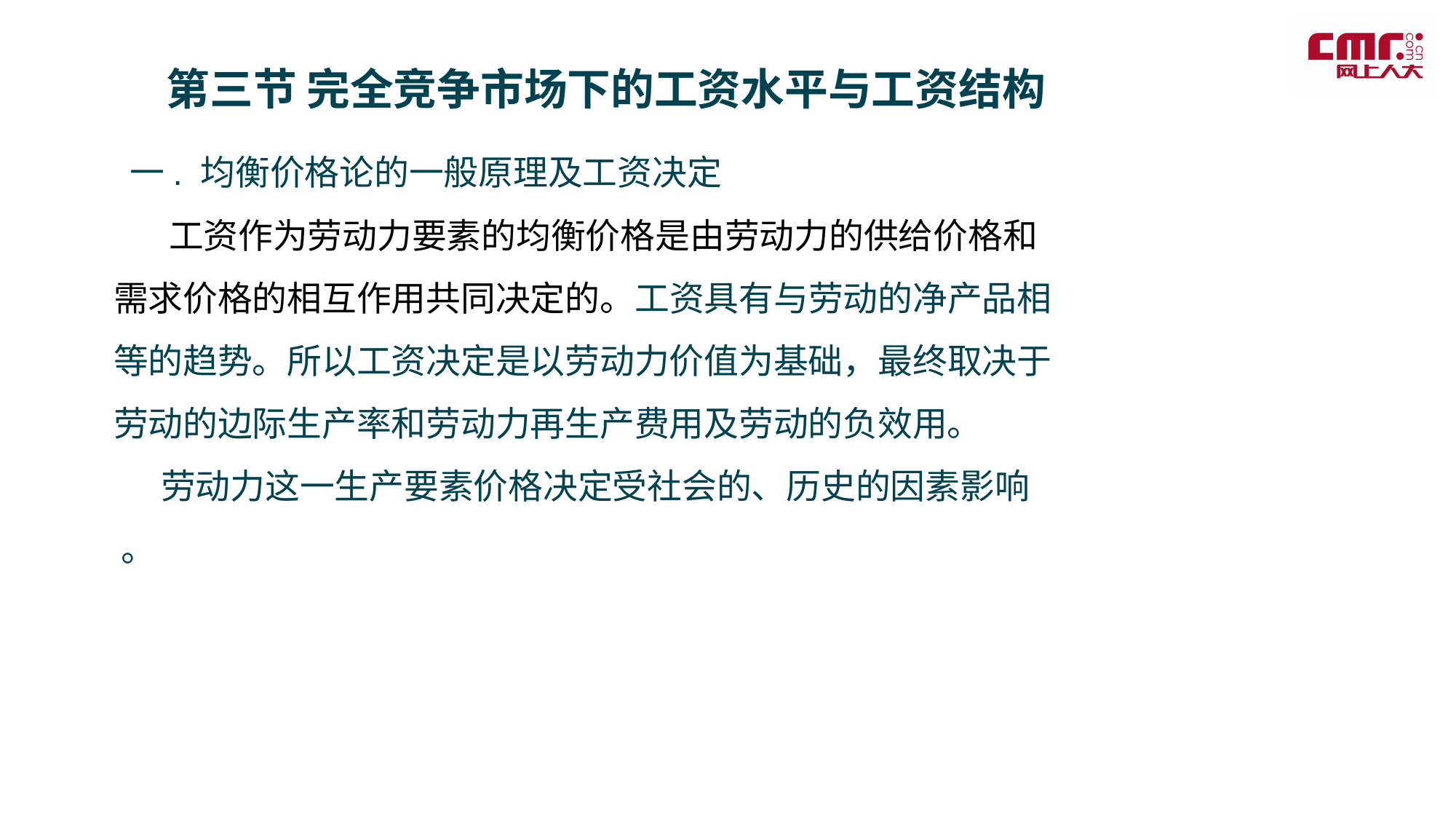

第三节 完全竞争市场下的工资水平与工资结构
 一. 均衡价格论的一般原理及工资决定
      工资作为劳动力要素的均衡价格是由劳动力的供给价格和需求价格的相互作用共同决定的。工资具有与劳动的净产品相等的趋势。所以工资决定是以劳动力价值为基础，最终取决于劳动的边际生产率和劳动力再生产费用及劳动的负效用。
     劳动力这一生产要素价格决定受社会的、历史的因素影响 。